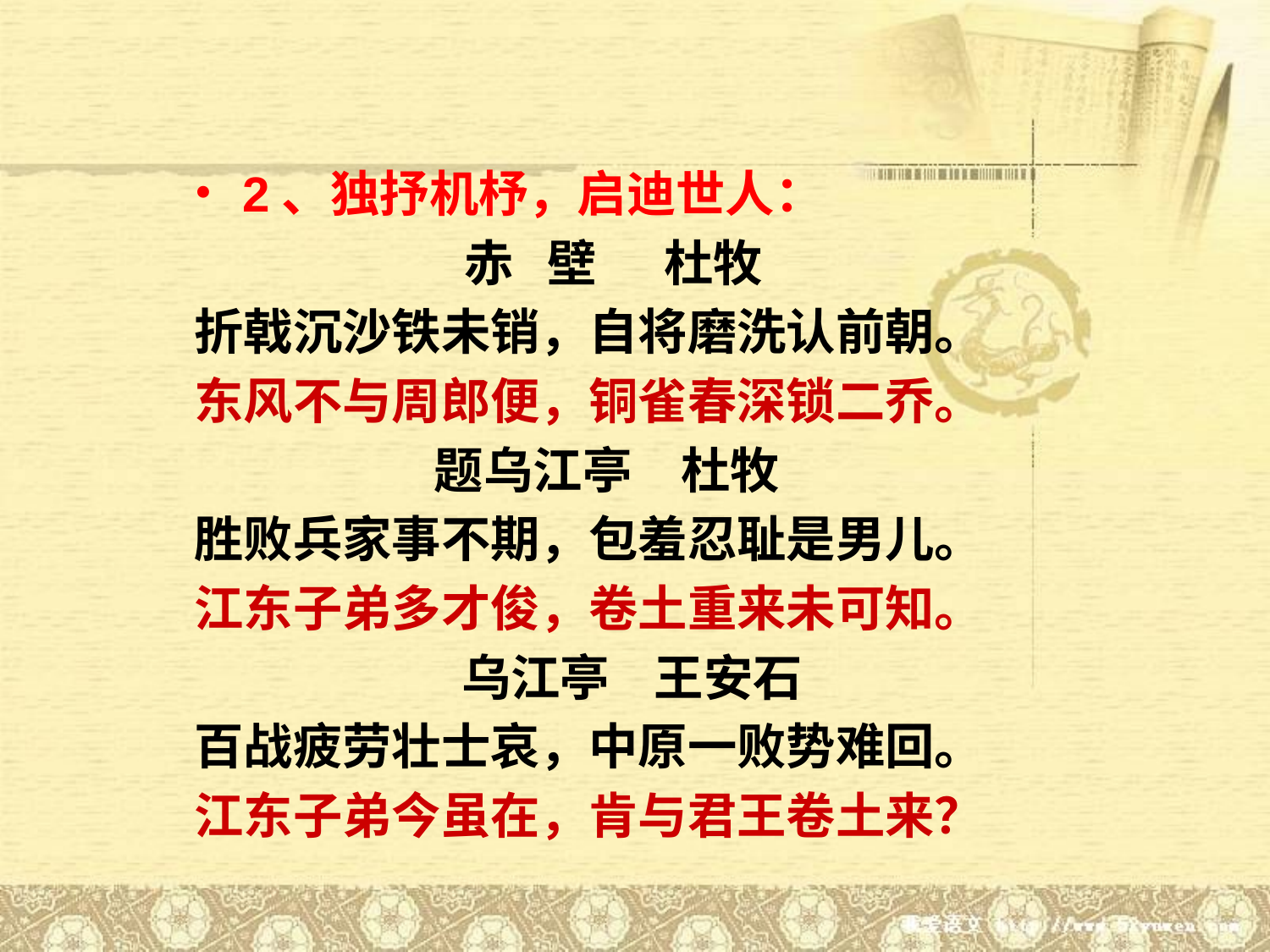

2、独抒机杼，启迪世人：
                       赤   壁      杜牧
折戟沉沙铁未销，自将磨洗认前朝。
东风不与周郎便，铜雀春深锁二乔。
　                 题乌江亭　杜牧
胜败兵家事不期，包羞忍耻是男儿。
江东子弟多才俊，卷土重来未可知。
　　               乌江亭    王安石
百战疲劳壮士哀，中原一败势难回。
江东子弟今虽在，肯与君王卷土来？